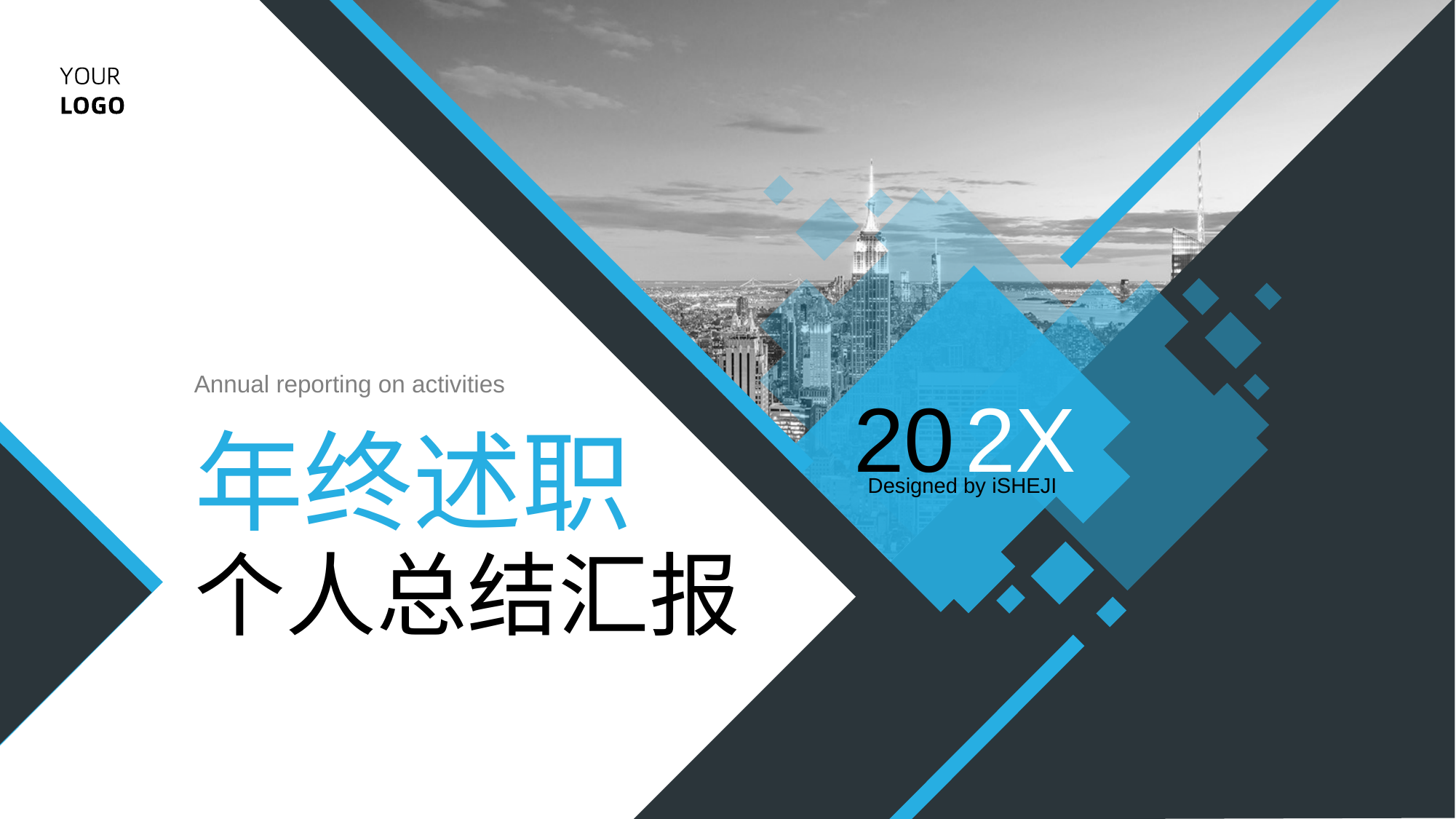

Annual reporting on activities
20
2X
年终述职

Designed by iSHEJI
个人总结汇报